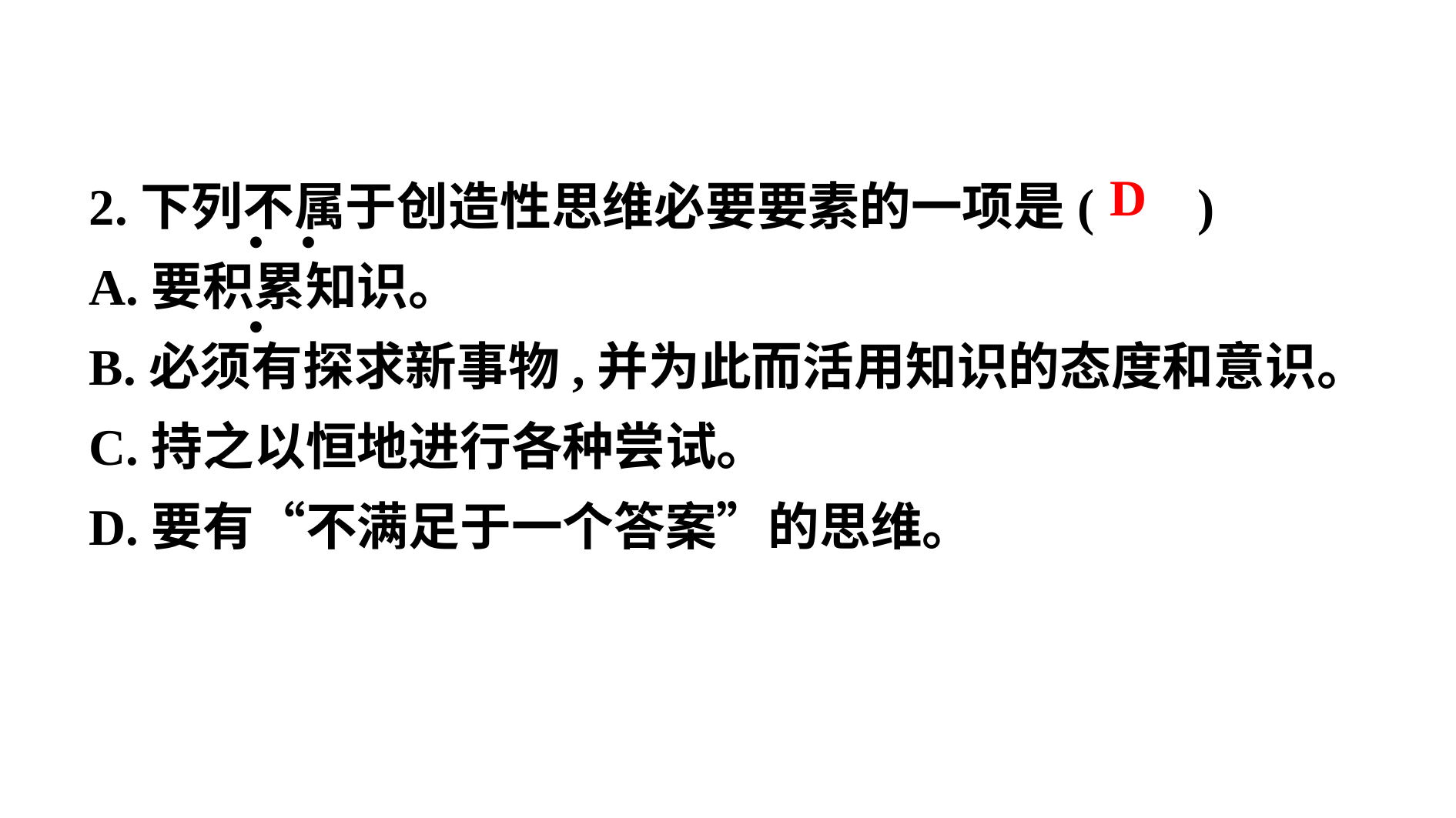

2.下列不属于创造性思维必要要素的一项是(        )
A.要积累知识。
B.必须有探求新事物,并为此而活用知识的态度和意识。
C.持之以恒地进行各种尝试。
D.要有“不满足于一个答案”的思维。

   D
.  .  .